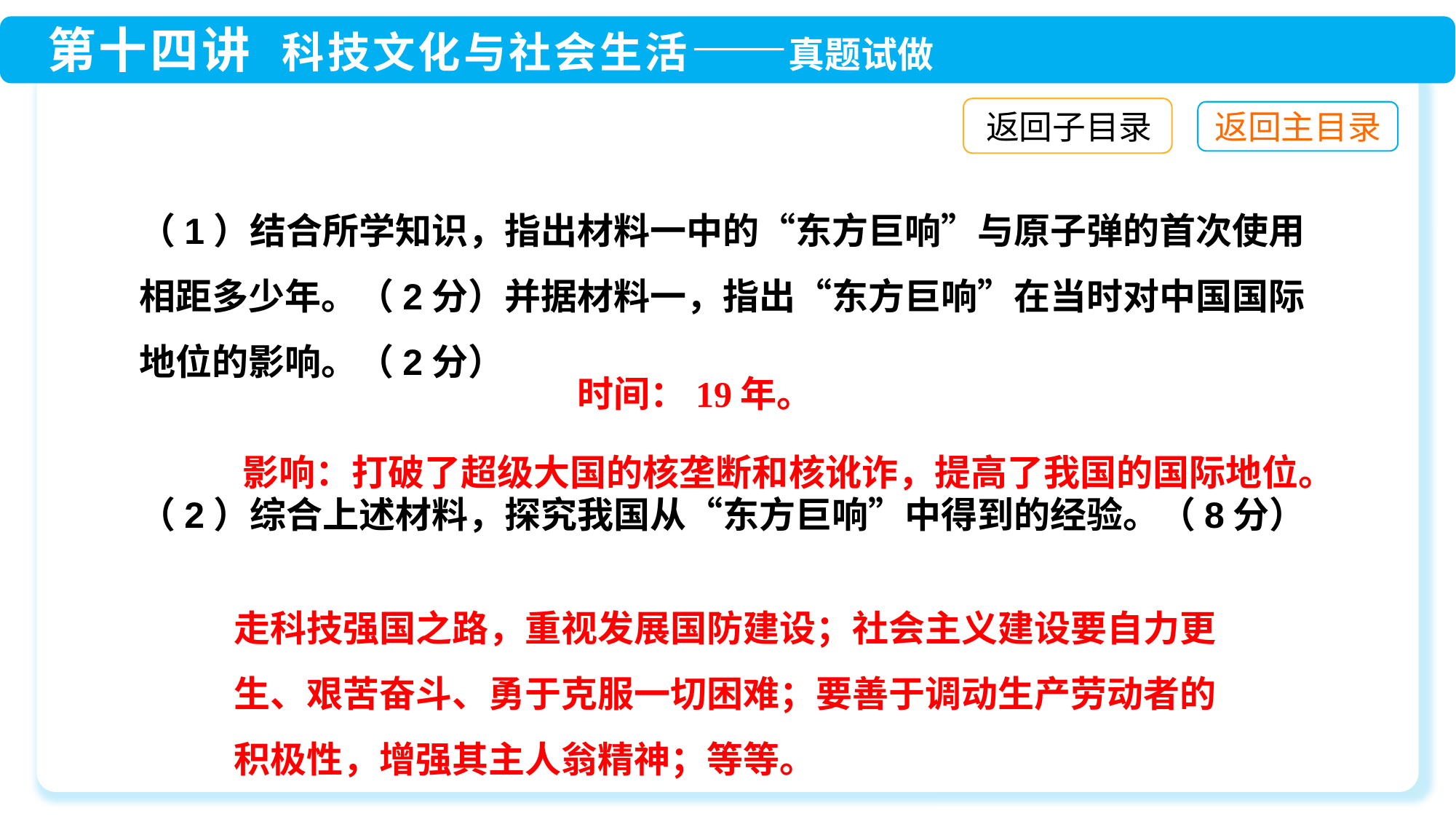

返回子目录

（1）结合所学知识，指出材料一中的“东方巨响”与原子弹的首次使用相距多少年。（2分）并据材料一，指出“东方巨响”在当时对中国国际地位的影响。（2分）

（2）综合上述材料，探究我国从“东方巨响”中得到的经验。（8分）

时间：19年。
影响：打破了超级大国的核垄断和核讹诈，提高了我国的国际地位。
走科技强国之路，重视发展国防建设；社会主义建设要自力更生、艰苦奋斗、勇于克服一切困难；要善于调动生产劳动者的积极性，增强其主人翁精神；等等。